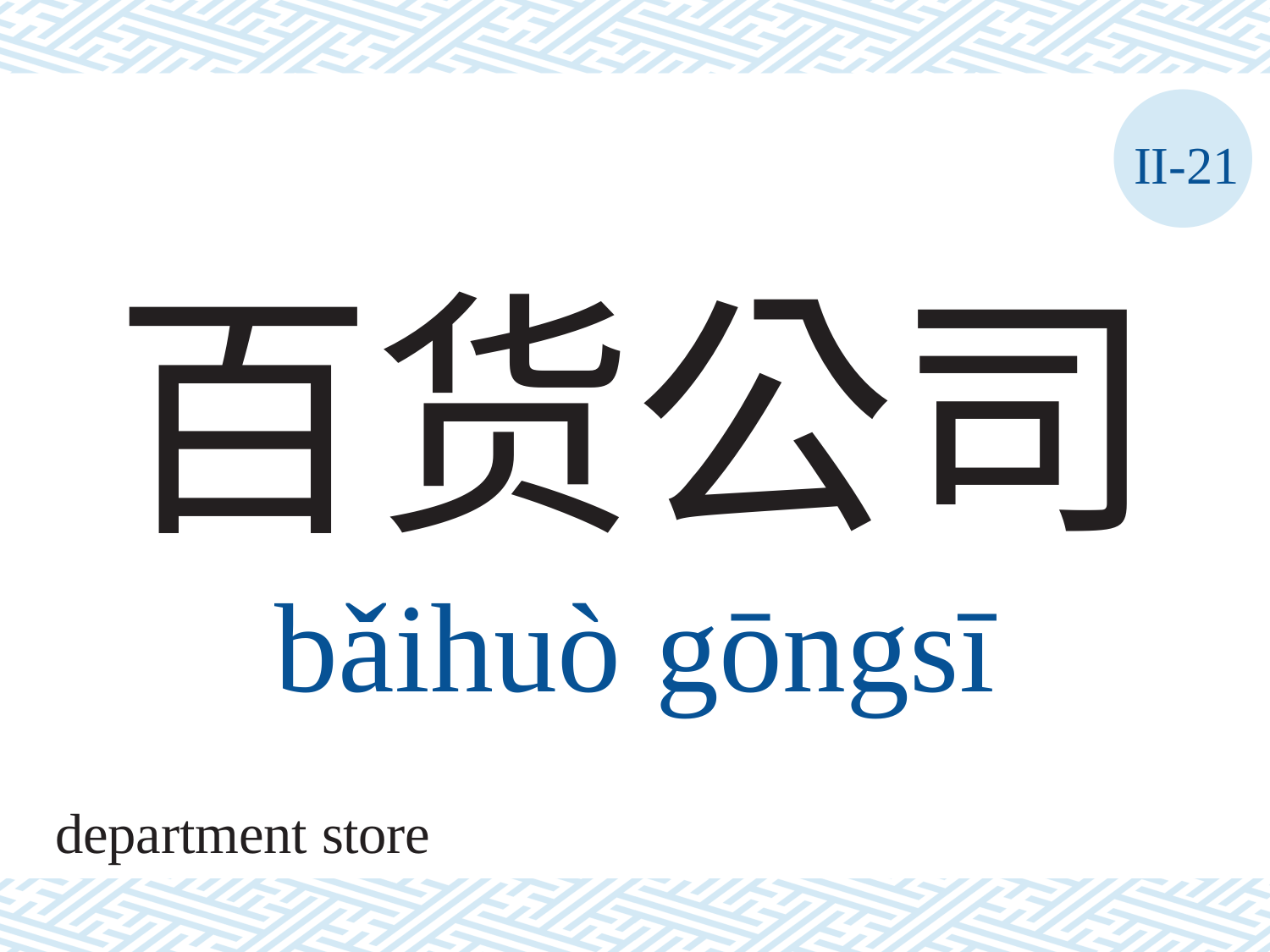

II-21
# 百货公司 bǎihuò	gōngsī
department store